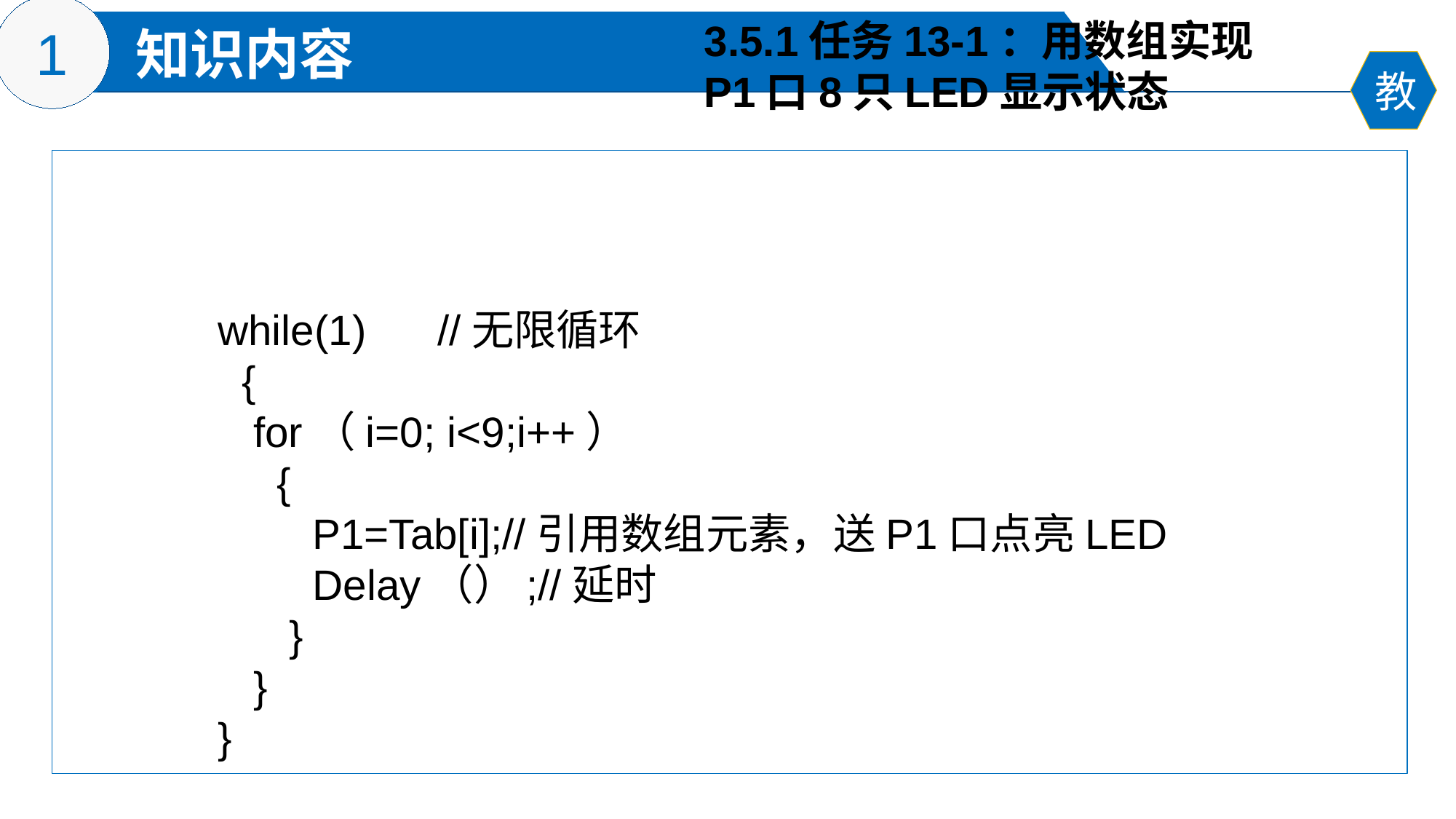

3.5.1任务13-1：用数组实现
P1口8只LED显示状态
while(1)      //无限循环
  {
   for（i=0; i<9;i++）
     {
        P1=Tab[i];//引用数组元素，送P1口点亮LED
        Delay（）;//延时
      }
   }
}